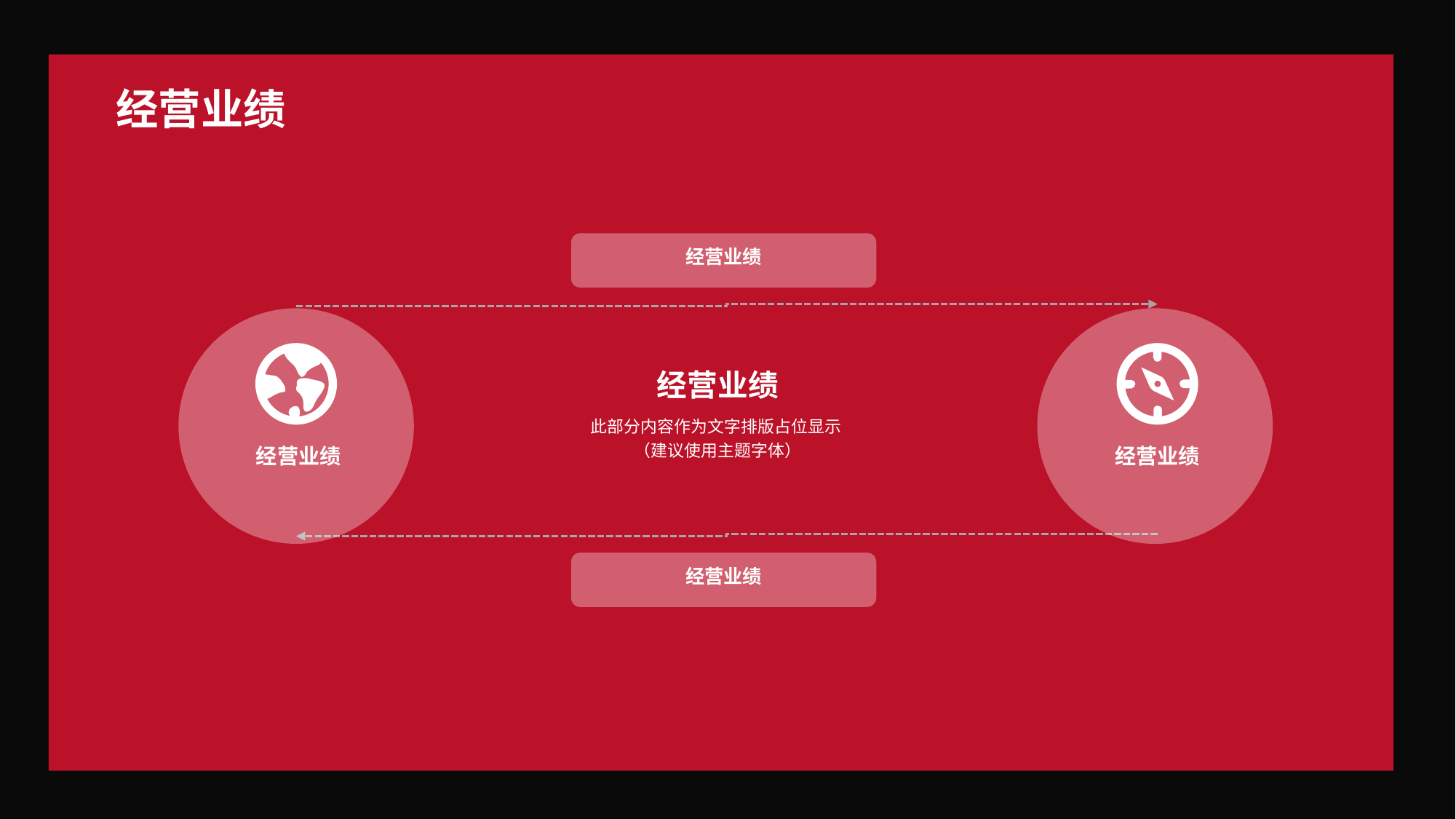

经营业绩

经营业绩

经营业绩
此部分内容作为文字排版占位显示
（建议使用主题字体）
经营业绩
经营业绩

经营业绩